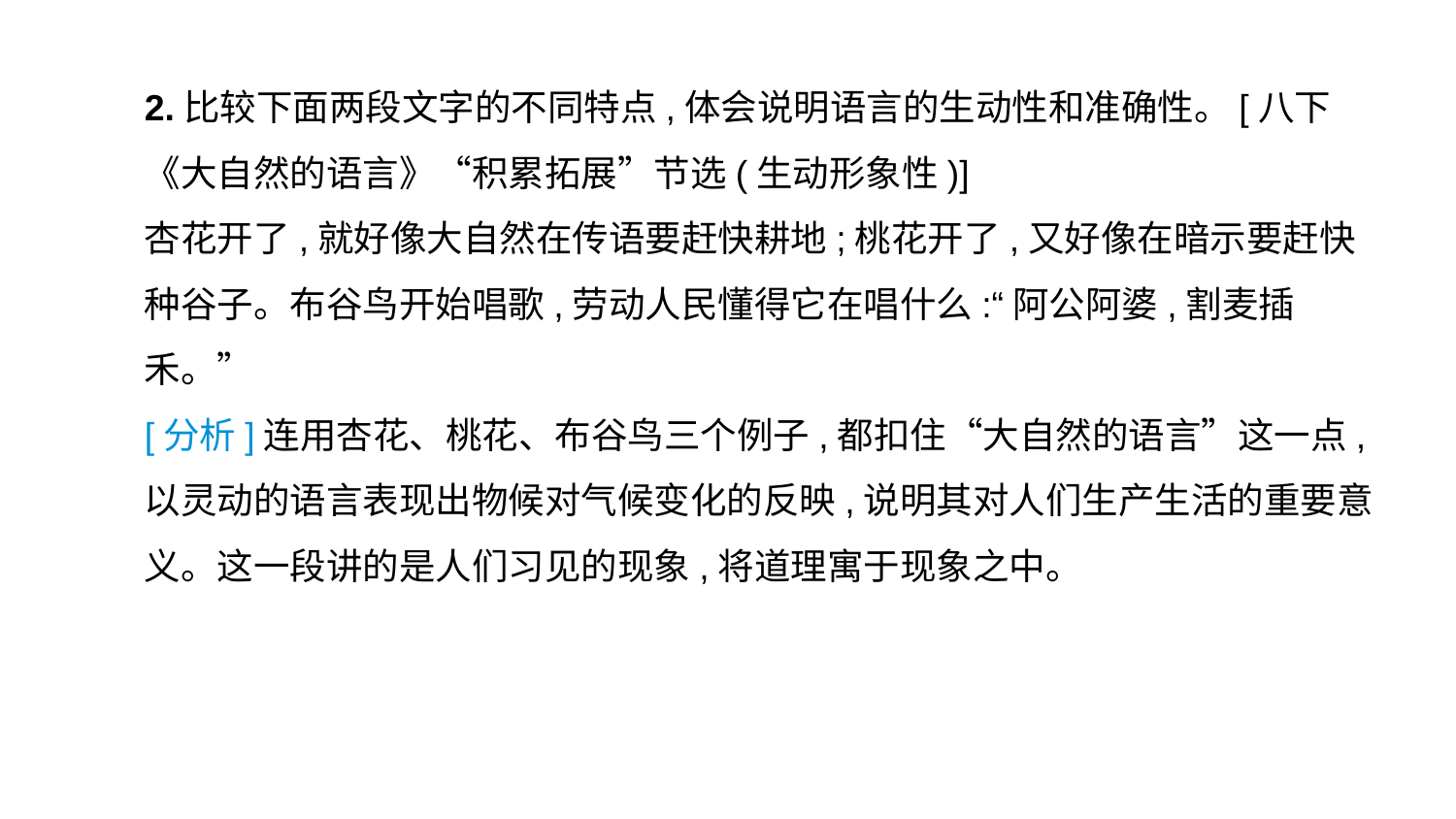

2.比较下面两段文字的不同特点,体会说明语言的生动性和准确性。[八下《大自然的语言》“积累拓展”节选(生动形象性)]
杏花开了,就好像大自然在传语要赶快耕地;桃花开了,又好像在暗示要赶快种谷子。布谷鸟开始唱歌,劳动人民懂得它在唱什么:“阿公阿婆,割麦插禾。”
[分析]连用杏花、桃花、布谷鸟三个例子,都扣住“大自然的语言”这一点,以灵动的语言表现出物候对气候变化的反映,说明其对人们生产生活的重要意义。这一段讲的是人们习见的现象,将道理寓于现象之中。